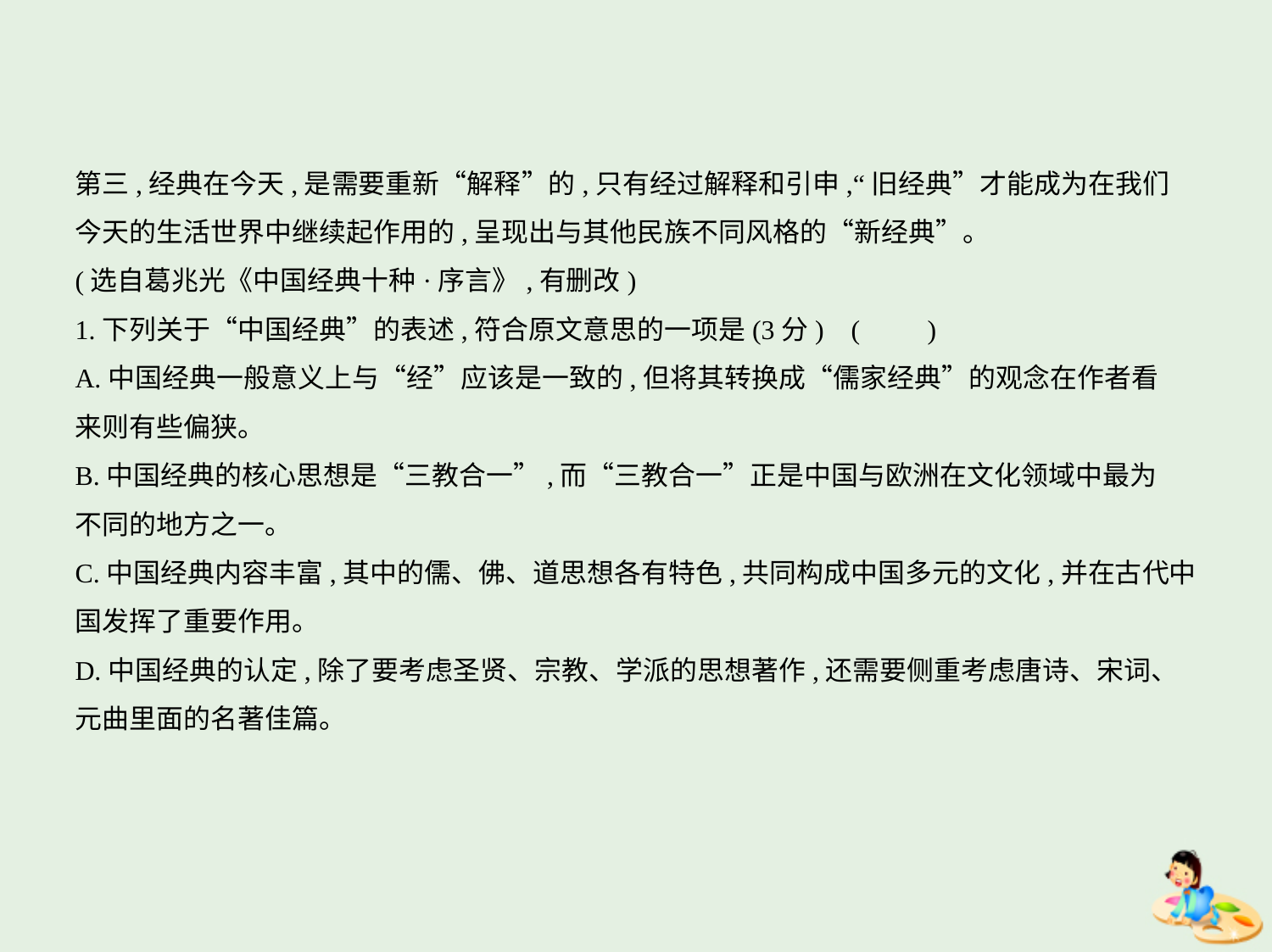

第三,经典在今天,是需要重新“解释”的,只有经过解释和引申,“旧经典”才能成为在我们
今天的生活世界中继续起作用的,呈现出与其他民族不同风格的“新经典”。
(选自葛兆光《中国经典十种·序言》,有删改)
1.下列关于“中国经典”的表述,符合原文意思的一项是(3分) (　　)
A.中国经典一般意义上与“经”应该是一致的,但将其转换成“儒家经典”的观念在作者看
来则有些偏狭。
B.中国经典的核心思想是“三教合一”,而“三教合一”正是中国与欧洲在文化领域中最为
不同的地方之一。
C.中国经典内容丰富,其中的儒、佛、道思想各有特色,共同构成中国多元的文化,并在古代中
国发挥了重要作用。
D.中国经典的认定,除了要考虑圣贤、宗教、学派的思想著作,还需要侧重考虑唐诗、宋词、
元曲里面的名著佳篇。